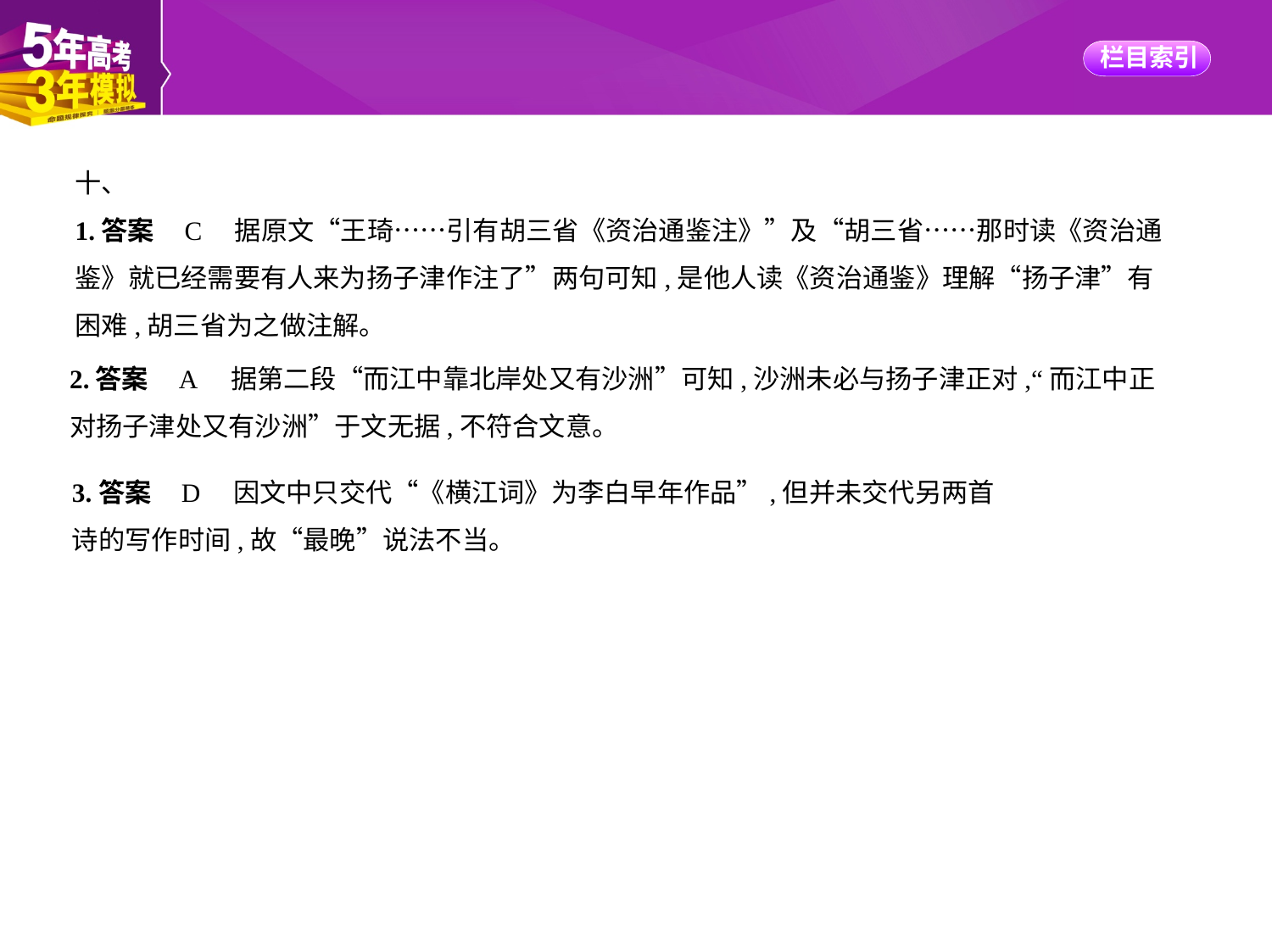

十、
1.答案    C　据原文“王琦……引有胡三省《资治通鉴注》”及“胡三省……那时读《资治通
鉴》就已经需要有人来为扬子津作注了”两句可知,是他人读《资治通鉴》理解“扬子津”有
困难,胡三省为之做注解。
2.答案    A　据第二段“而江中靠北岸处又有沙洲”可知,沙洲未必与扬子津正对,“而江中正
对扬子津处又有沙洲”于文无据,不符合文意。
3.答案    D　因文中只交代“《横江词》为李白早年作品”,但并未交代另两首诗的写作时间,故“最晚”说法不当。